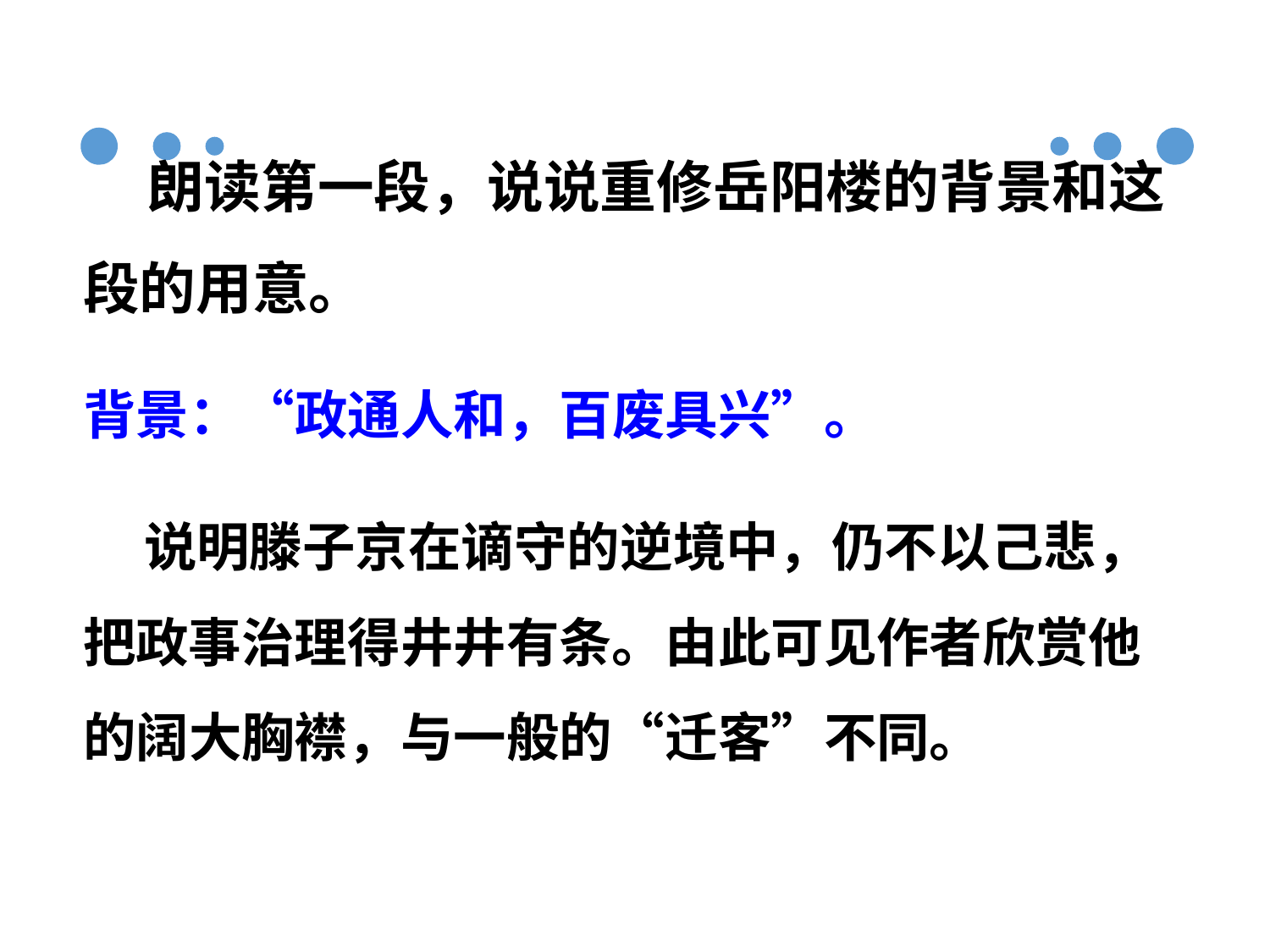

朗读第一段，说说重修岳阳楼的背景和这段的用意。
背景：“政通人和，百废具兴”。
    说明滕子京在谪守的逆境中，仍不以己悲，把政事治理得井井有条。由此可见作者欣赏他的阔大胸襟，与一般的“迁客”不同。